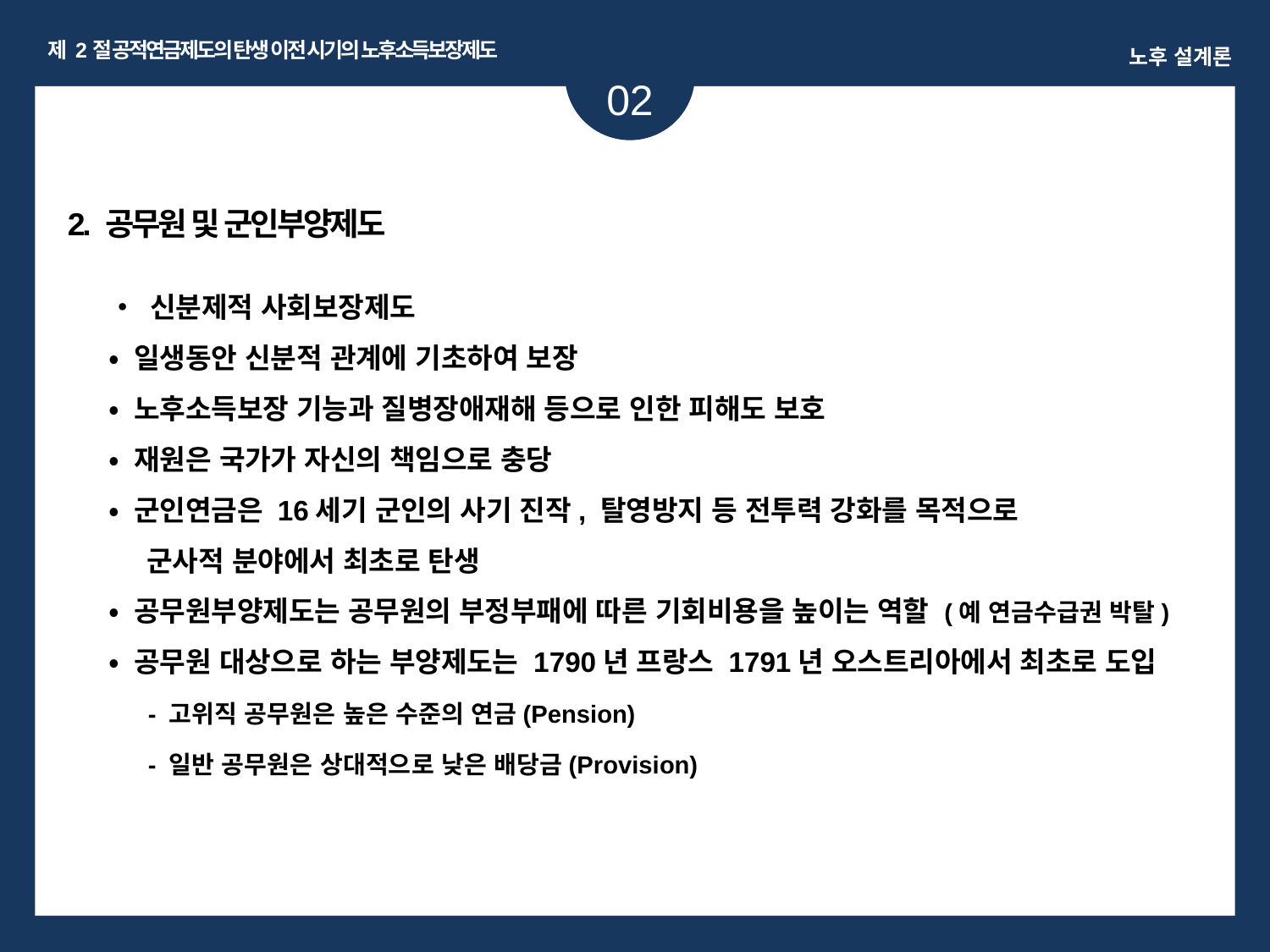

제 2절 공적연금제도의 탄생 이전 시기의 노후소득보장제도
노후 설계론
02

2. 공무원 및 군인부양제도
• 신분제적 사회보장제도
• 일생동안 신분적 관계에 기초하여 보장
• 노후소득보장 기능과 질병장애재해 등으로 인한 피해도 보호
• 재원은 국가가 자신의 책임으로 충당
• 군인연금은 16세기 군인의 사기 진작, 탈영방지 등 전투력 강화를 목적으로
    군사적 분야에서 최초로 탄생
• 공무원부양제도는 공무원의 부정부패에 따른 기회비용을 높이는 역할 (예 연금수급권 박탈)
• 공무원 대상으로 하는 부양제도는 1790년 프랑스 1791년 오스트리아에서 최초로 도입
     - 고위직 공무원은 높은 수준의 연금(Pension)
     - 일반 공무원은 상대적으로 낮은 배당금(Provision)